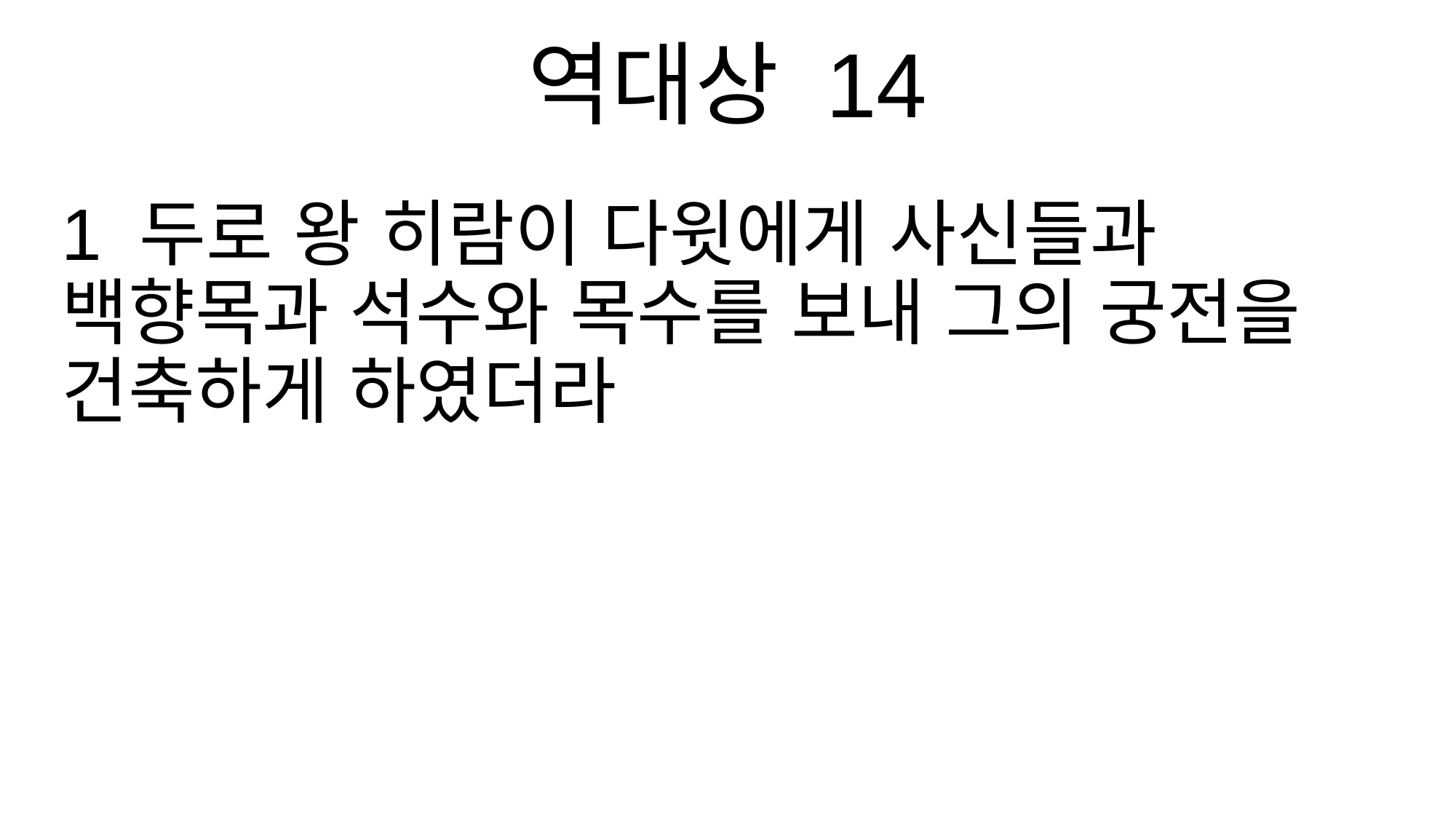

역대상 14
1 두로 왕 히람이 다윗에게 사신들과 백향목과 석수와 목수를 보내 그의 궁전을 건축하게 하였더라